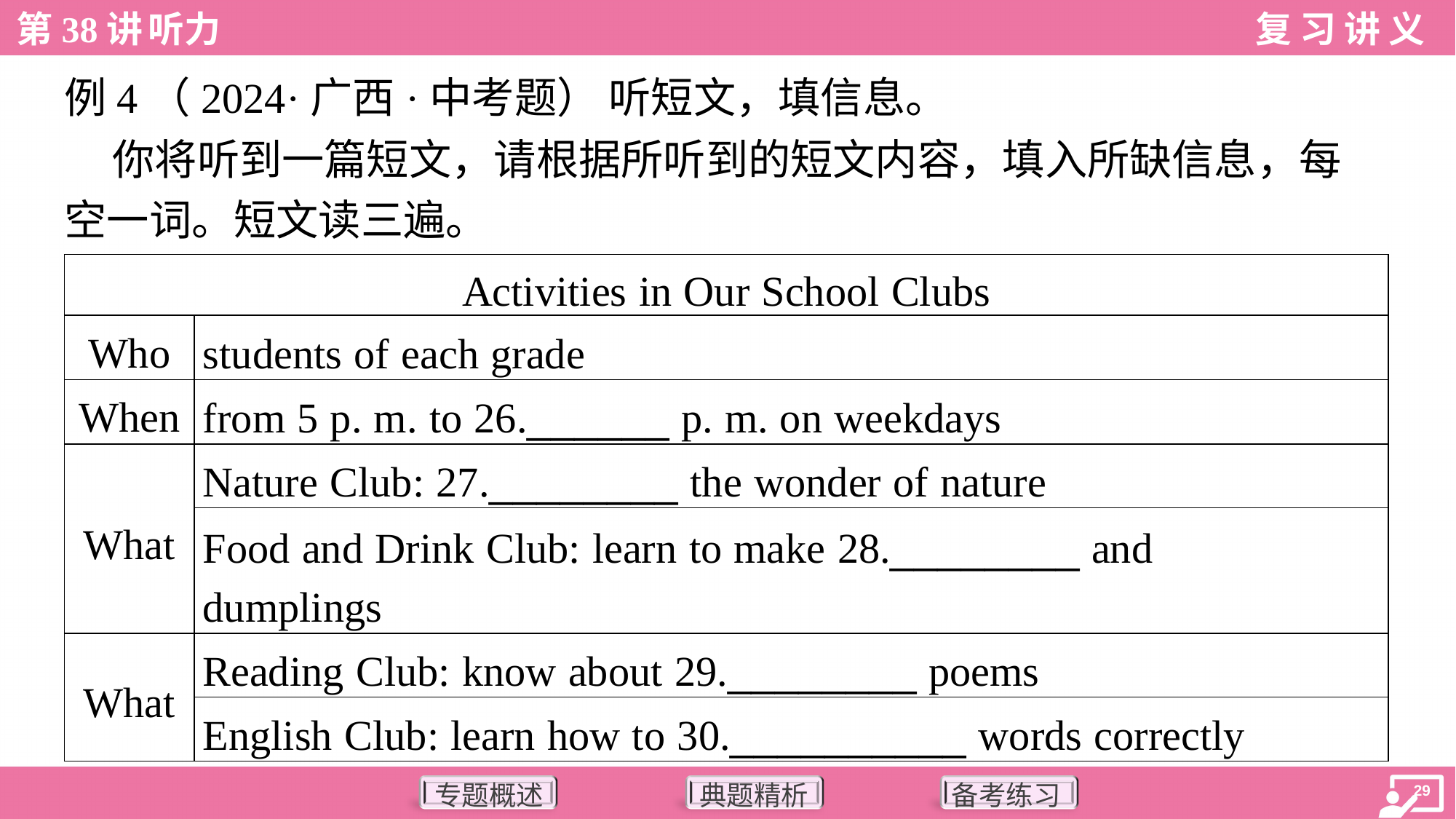

例4（2024·广西·中考题） 听短文，填信息。
    你将听到一篇短文，请根据所听到的短文内容，填入所缺信息，每
空一词。短文读三遍。
| Activities in Our School Clubs |  |
| --- | --- |
| Who | students of each grade |
| When | from 5 p. m. to 26.\_\_\_\_\_\_ p. m. on weekdays |
| What | Nature Club: 27.\_\_\_\_\_\_\_\_ the wonder of nature |
|  | Food and Drink Club: learn to make 28.\_\_\_\_\_\_\_\_ and dumplings |
| What | Reading Club: know about 29.\_\_\_\_\_\_\_\_ poems |
|  | English Club: learn how to 30.\_\_\_\_\_\_\_\_\_\_ words correctly |